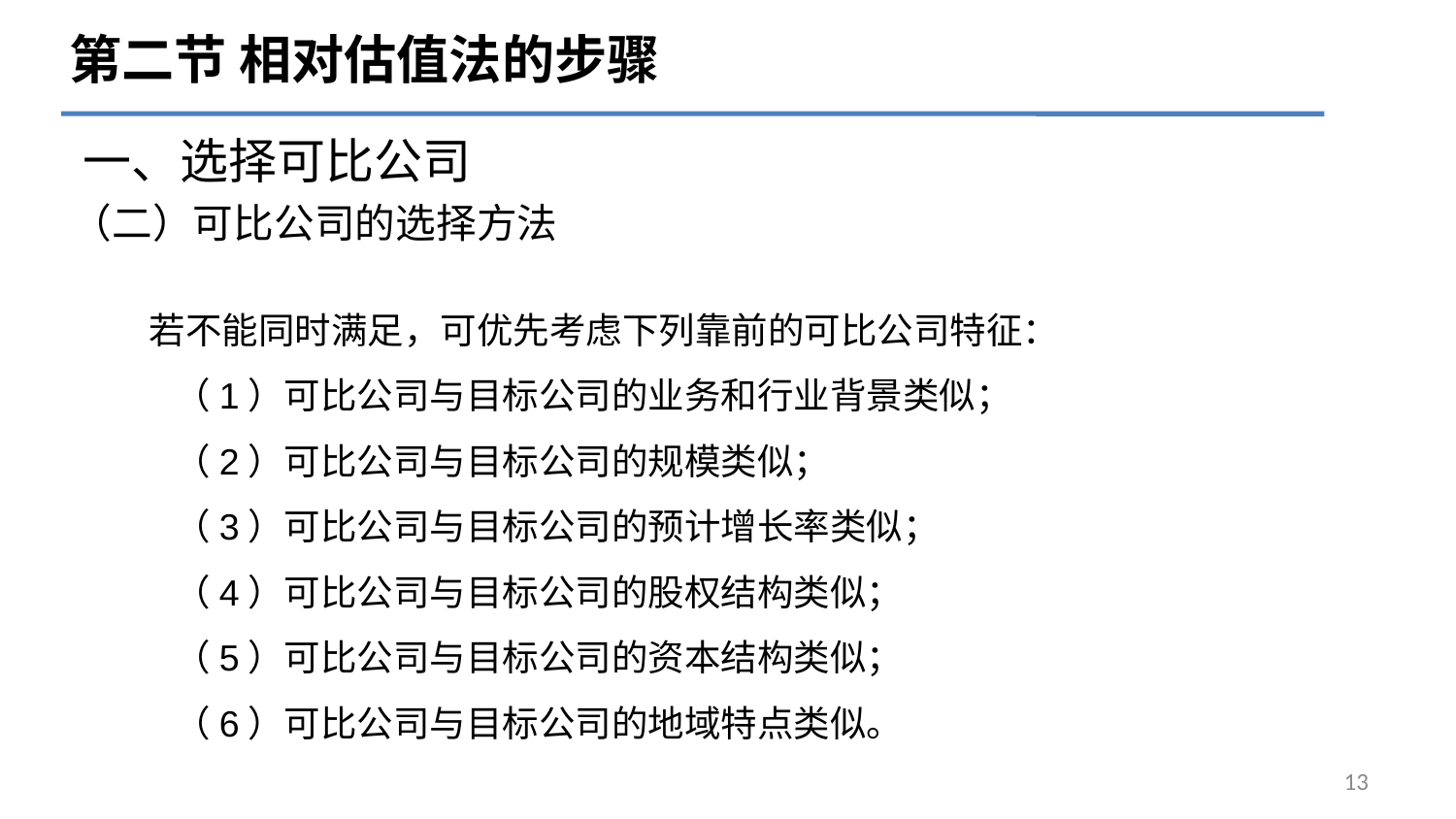

第二节 相对估值法的步骤
一、选择可比公司
# （二）可比公司的选择方法
       若不能同时满足，可优先考虑下列靠前的可比公司特征：
          （1）可比公司与目标公司的业务和行业背景类似；
          （2）可比公司与目标公司的规模类似；
          （3）可比公司与目标公司的预计增长率类似；
          （4）可比公司与目标公司的股权结构类似；
          （5）可比公司与目标公司的资本结构类似；
          （6）可比公司与目标公司的地域特点类似。
13